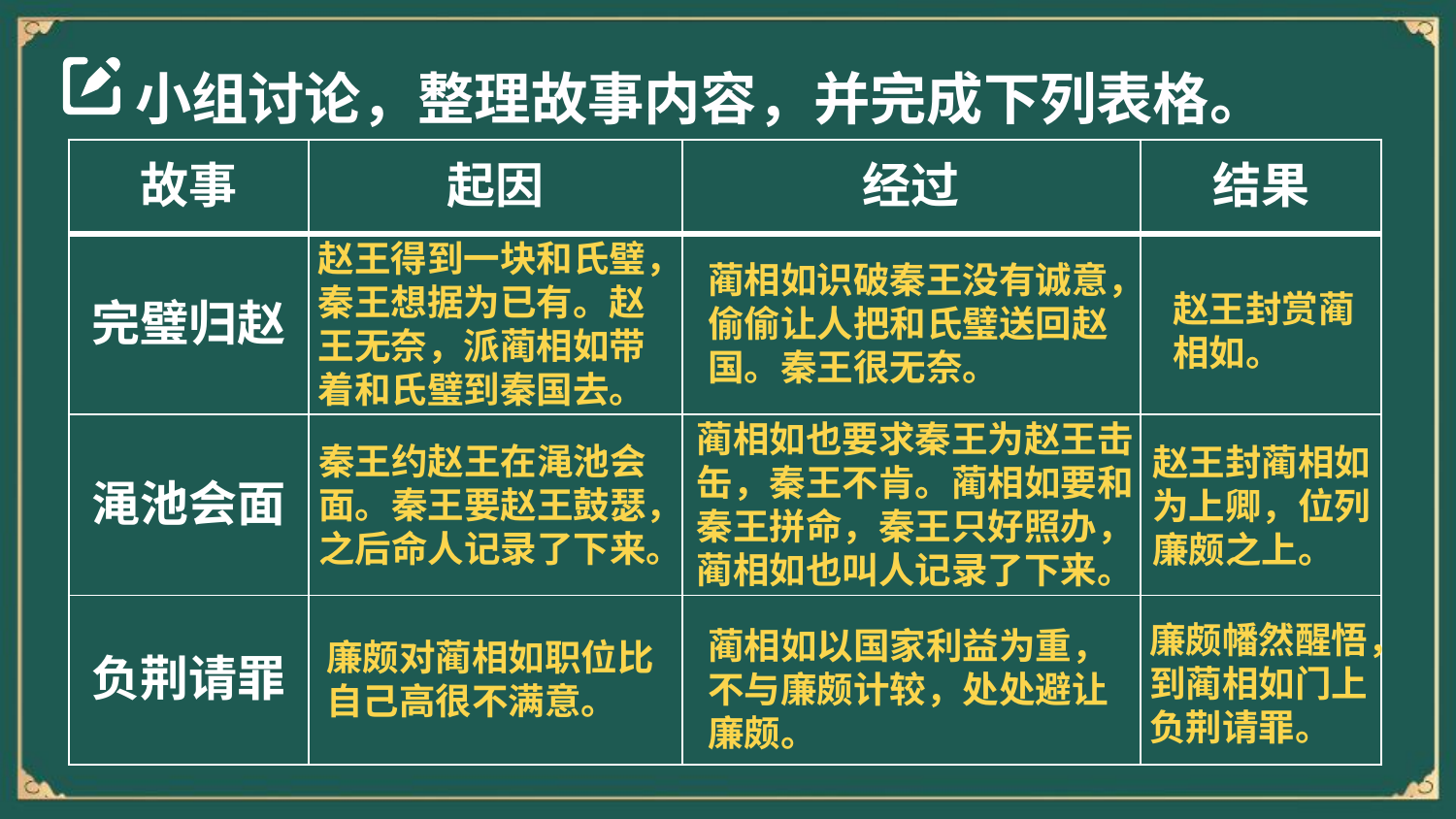

小组讨论，整理故事内容，并完成下列表格。

| 故事 | 起因 | 经过 | 结果 |
| --- | --- | --- | --- |
| 完璧归赵 |  |  |  |
| 渑池会面 |  |  |  |
| 负荆请罪 |  |  |  |
赵王得到一块和氏璧，秦王想据为已有。赵王无奈，派蔺相如带着和氏璧到秦国去。
蔺相如识破秦王没有诚意，偷偷让人把和氏璧送回赵国。秦王很无奈。
赵王封赏蔺相如。
蔺相如也要求秦王为赵王击缶，秦王不肯。蔺相如要和秦王拼命，秦王只好照办，蔺相如也叫人记录了下来。
秦王约赵王在渑池会面。秦王要赵王鼓瑟，之后命人记录了下来。
赵王封蔺相如为上卿，位列廉颇之上。
廉颇幡然醒悟，到蔺相如门上负荆请罪。
蔺相如以国家利益为重，不与廉颇计较，处处避让廉颇。
廉颇对蔺相如职位比自己高很不满意。